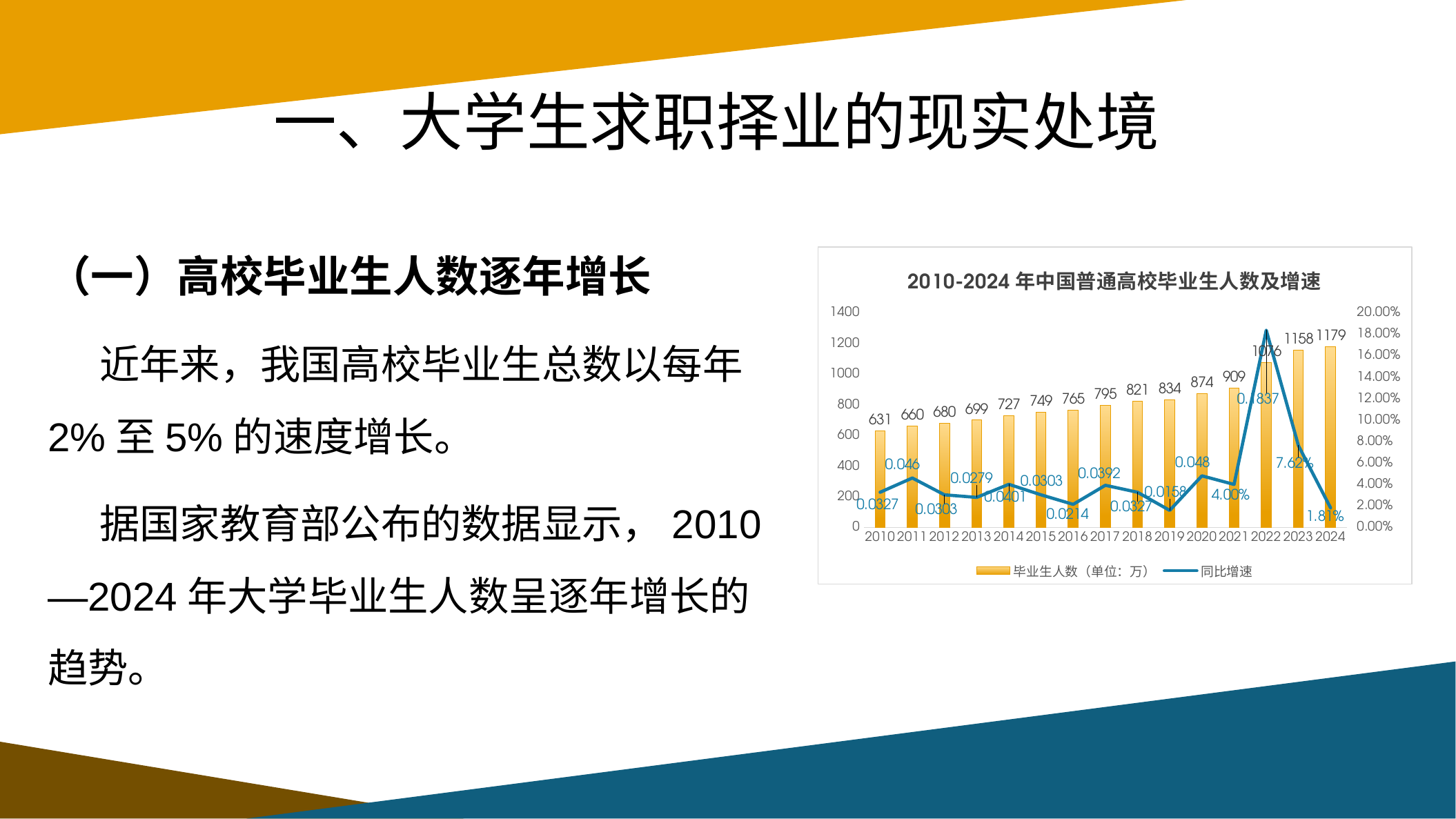

一、大学生求职择业的现实处境
（一）高校毕业生人数逐年增长
近年来，我国高校毕业生总数以每年2%至5%的速度增长。
据国家教育部公布的数据显示，2010—2024年大学毕业生人数呈逐年增长的趋势。

### Chart: 2010-2024年中国普通高校毕业生人数及增速

| Category | 毕业生人数（单位：万） | 同比增速 |
|---|---|---|
| 2010 | 631.0 | 0.0327 |
| 2011 | 660.0 | 0.046 |
| 2012 | 680.0 | 0.0303 |
| 2013 | 699.0 | 0.0279 |
| 2014 | 727.0 | 0.0401 |
| 2015 | 749.0 | 0.0303 |
| 2016 | 765.0 | 0.0214 |
| 2017 | 795.0 | 0.0392 |
| 2018 | 821.0 | 0.0327 |
| 2019 | 834.0 | 0.0158 |
| 2020 | 874.0 | 0.048 |
| 2021 | 909.0 | 0.04 |
| 2022 | 1076.0 | 0.1837 |
| 2023 | 1158.0 | 0.0762 |
| 2024 | 1179.0 | 0.0181 |